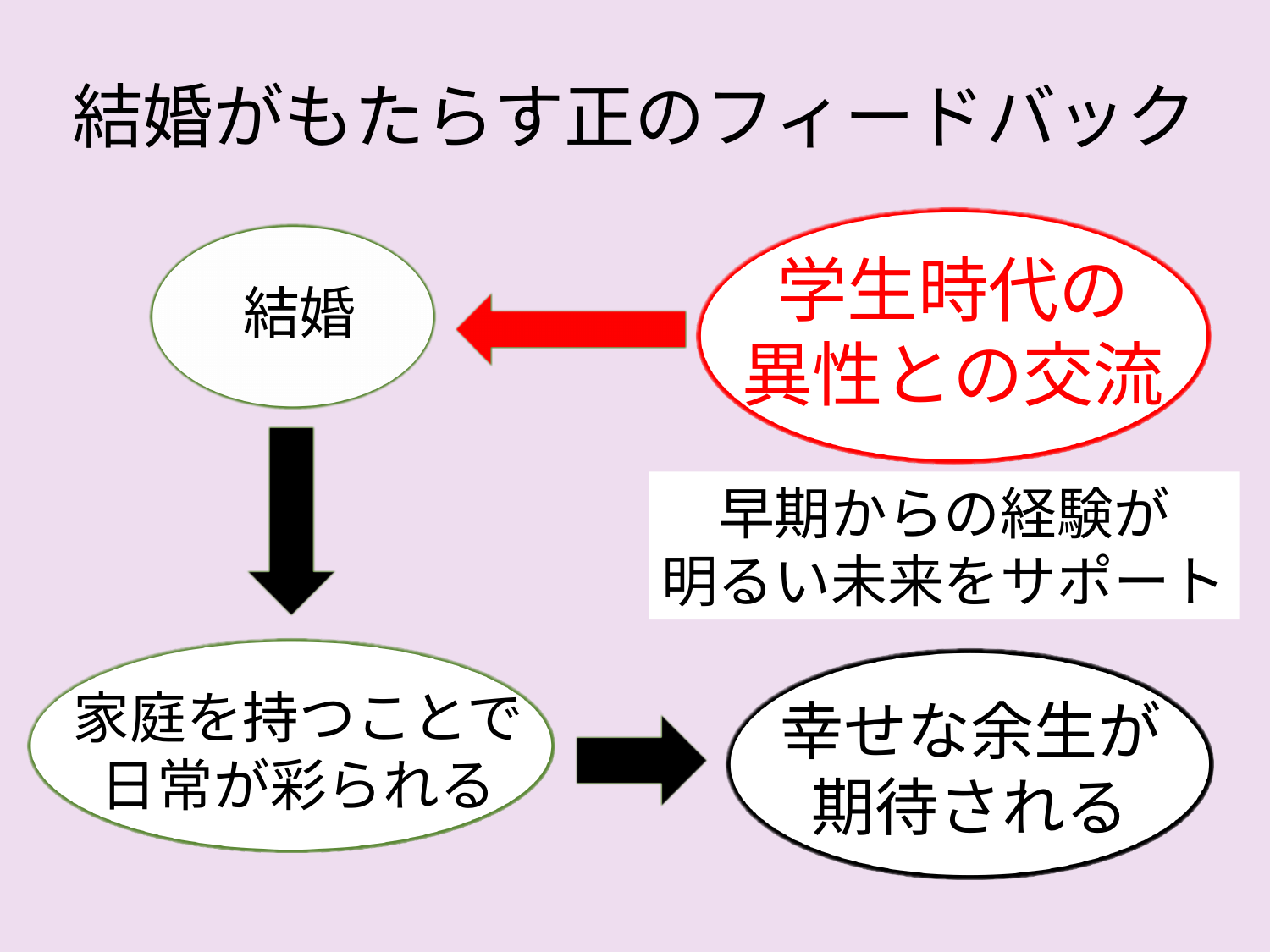

結婚がもたらす正のフィードバック

学生時代の
異性との交流
結婚

早期からの経験が
明るい未来をサポート

家庭を持つことで
日常が彩られる
幸せな余生が
期待される